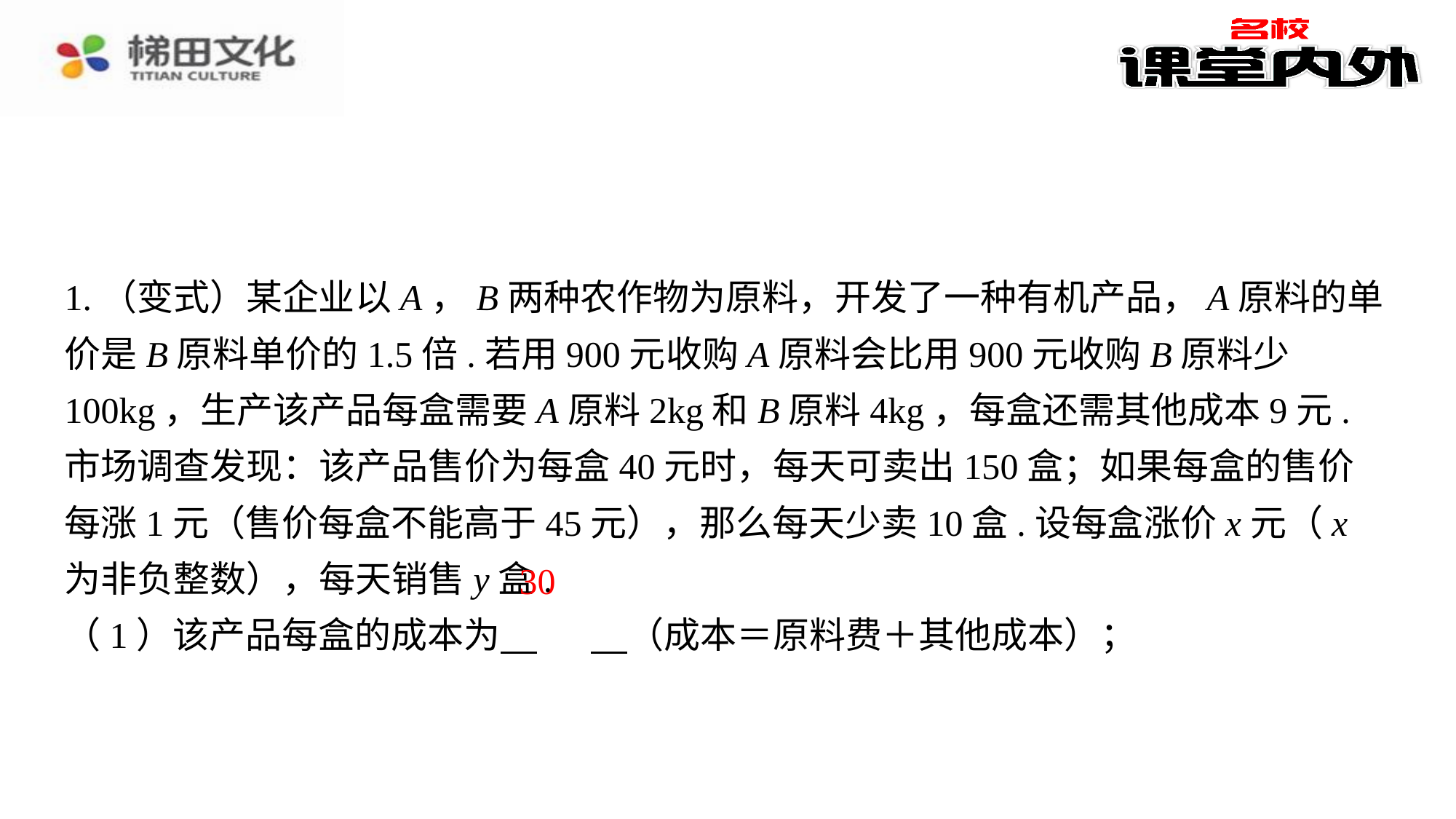

1.（变式）某企业以A，B两种农作物为原料，开发了一种有机产品，A原料的单价是B原料单价的1.5倍.若用900元收购A原料会比用900元收购B原料少100kg，生产该产品每盒需要A原料2kg和B原料4kg，每盒还需其他成本9元.市场调查发现：该产品售价为每盒40元时，每天可卖出150盒；如果每盒的售价每涨1元（售价每盒不能高于45元），那么每天少卖10盒.设每盒涨价x元（x为非负整数），每天销售y盒.
（1）该产品每盒的成本为 　30　⁠（成本＝原料费＋其他成本）；
30